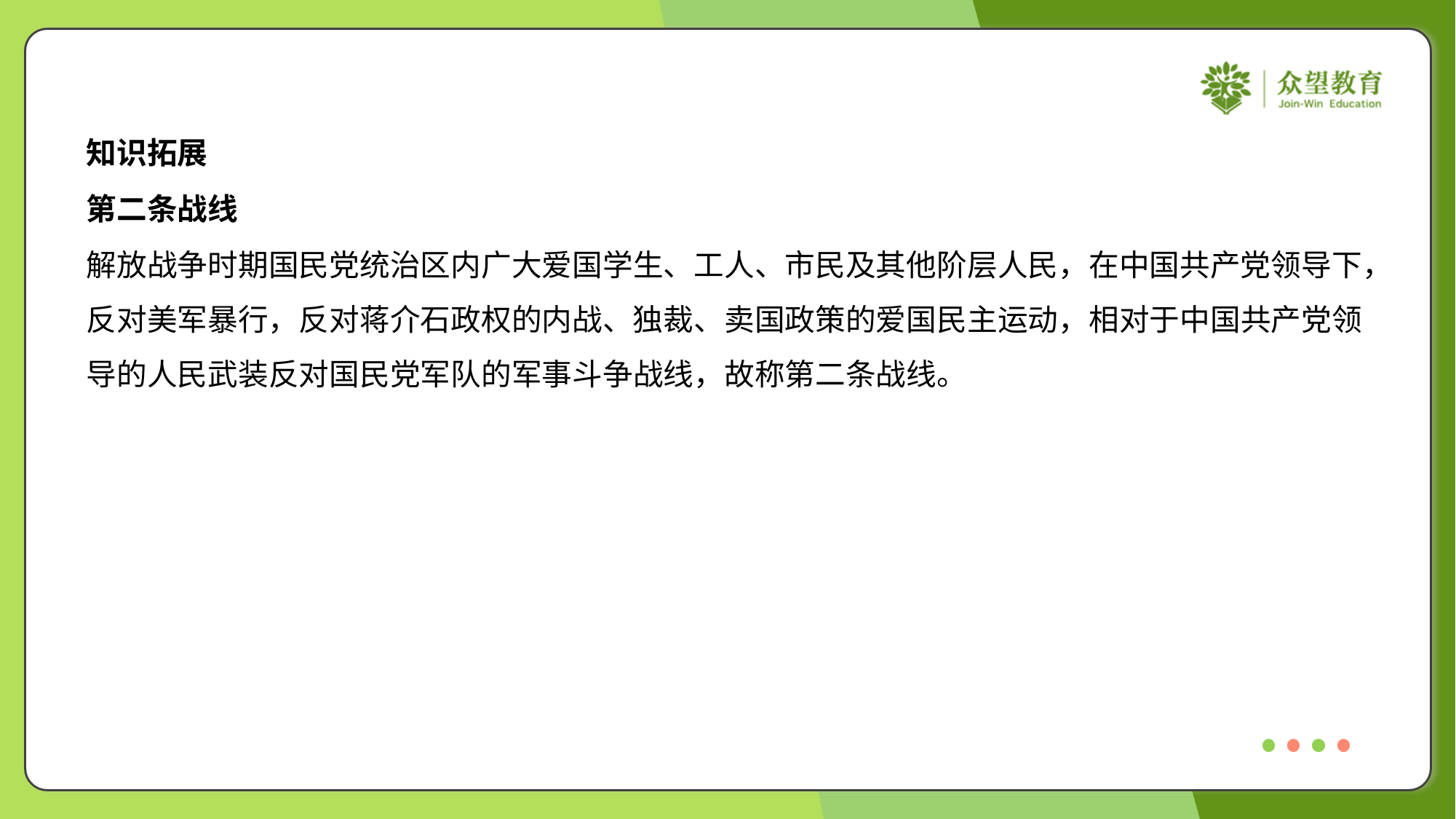

知识拓展
第二条战线
解放战争时期国民党统治区内广大爱国学生、工人、市民及其他阶层人民，在中国共产党领导下，
反对美军暴行，反对蒋介石政权的内战、独裁、卖国政策的爱国民主运动，相对于中国共产党领
导的人民武装反对国民党军队的军事斗争战线，故称第二条战线。